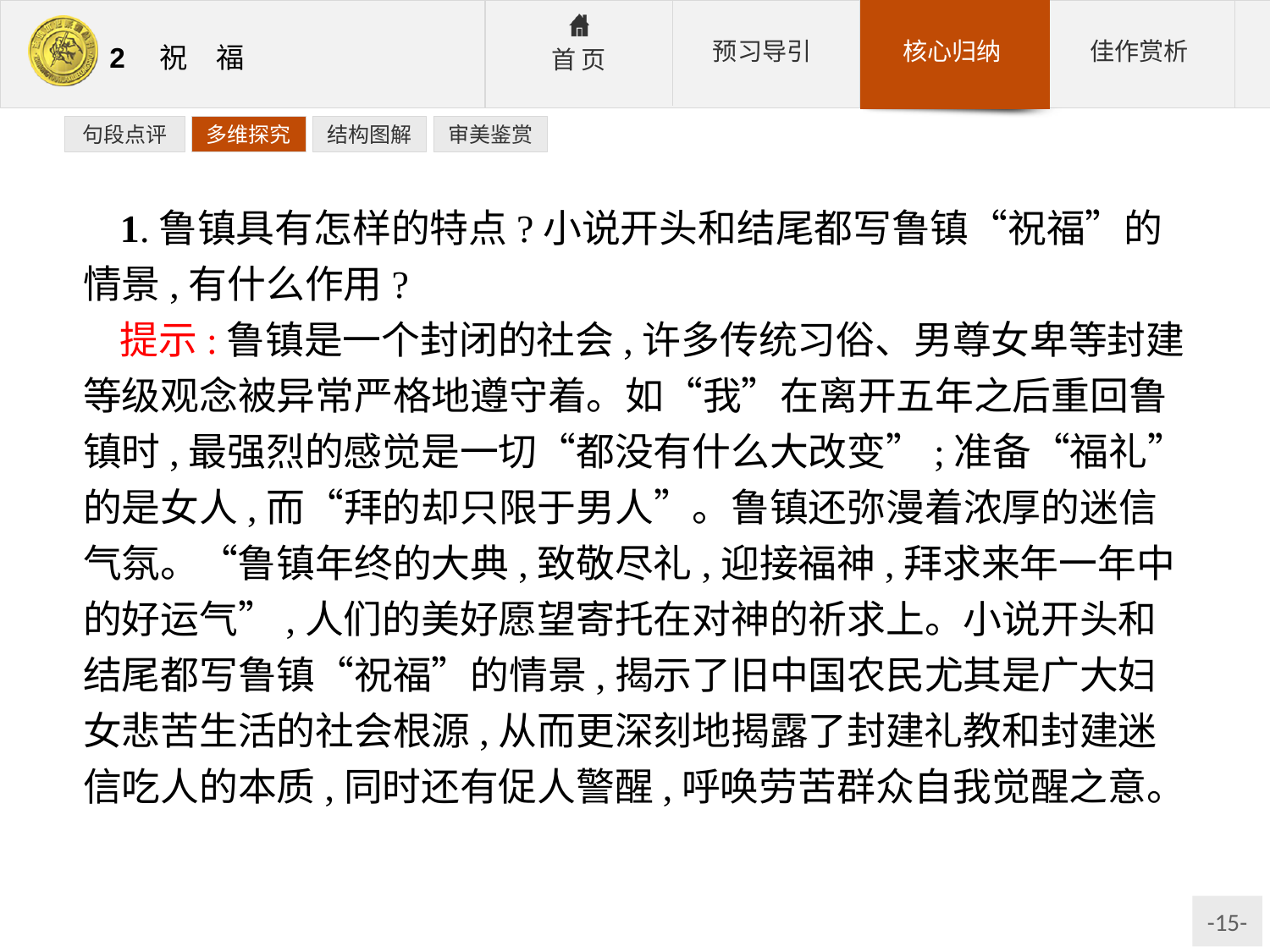

句段点评
多维探究
结构图解
审美鉴赏
1.鲁镇具有怎样的特点?小说开头和结尾都写鲁镇“祝福”的情景,有什么作用?
提示:鲁镇是一个封闭的社会,许多传统习俗、男尊女卑等封建等级观念被异常严格地遵守着。如“我”在离开五年之后重回鲁镇时,最强烈的感觉是一切“都没有什么大改变”;准备“福礼”的是女人,而“拜的却只限于男人”。鲁镇还弥漫着浓厚的迷信气氛。“鲁镇年终的大典,致敬尽礼,迎接福神,拜求来年一年中的好运气”,人们的美好愿望寄托在对神的祈求上。小说开头和结尾都写鲁镇“祝福”的情景,揭示了旧中国农民尤其是广大妇女悲苦生活的社会根源,从而更深刻地揭露了封建礼教和封建迷信吃人的本质,同时还有促人警醒,呼唤劳苦群众自我觉醒之意。